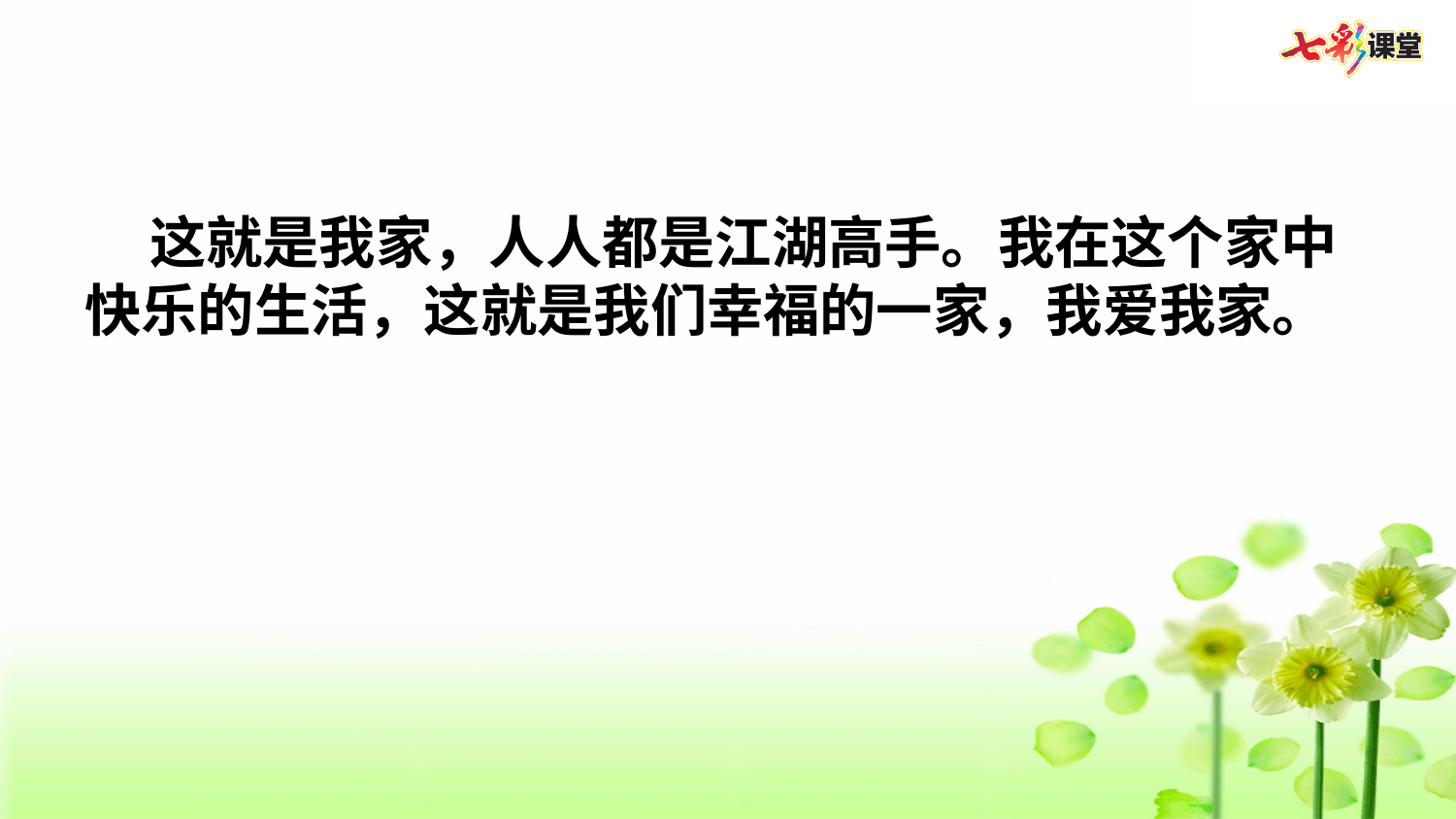

这就是我家，人人都是江湖高手。我在这个家中快乐的生活，这就是我们幸福的一家，我爱我家。